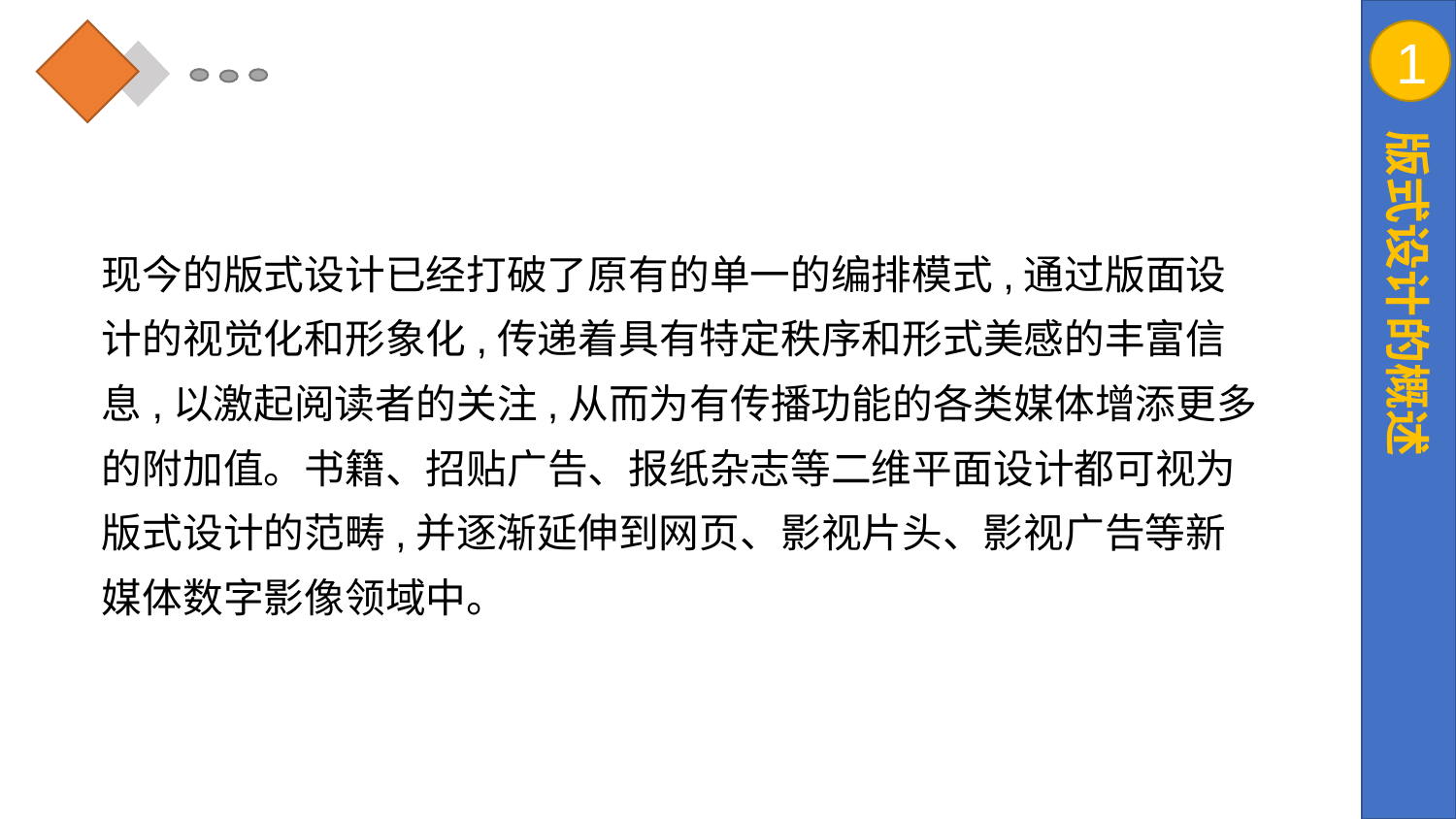

1

版式设计的概述

现今的版式设计已经打破了原有的单一的编排模式,通过版面设计的视觉化和形象化,传递着具有特定秩序和形式美感的丰富信息,以激起阅读者的关注,从而为有传播功能的各类媒体增添更多的附加值。书籍、招贴广告、报纸杂志等二维平面设计都可视为版式设计的范畴,并逐渐延伸到网页、影视片头、影视广告等新媒体数字影像领域中。